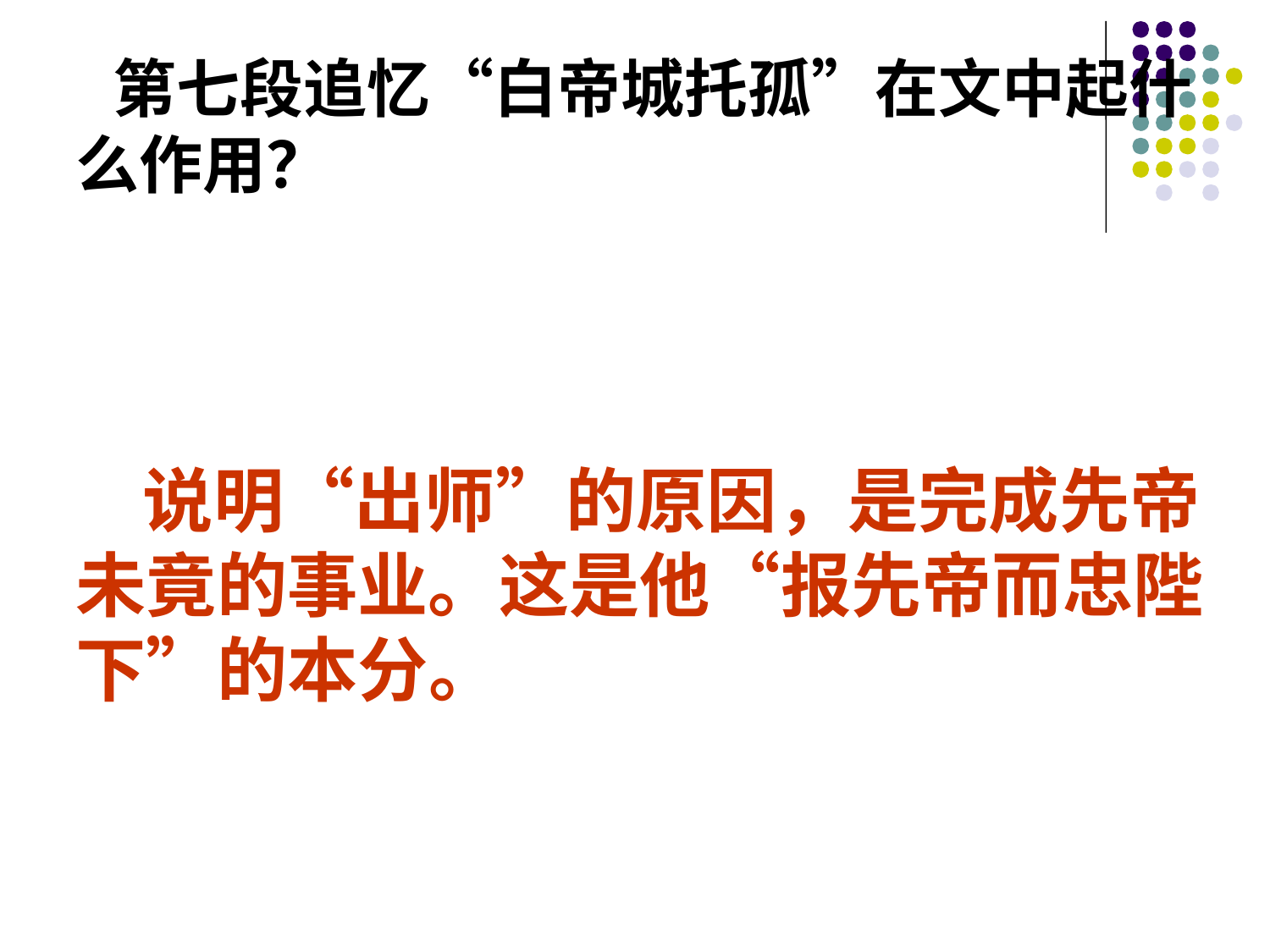

第七段追忆“白帝城托孤”在文中起什么作用？
 说明“出师”的原因，是完成先帝未竟的事业。这是他“报先帝而忠陛下”的本分。